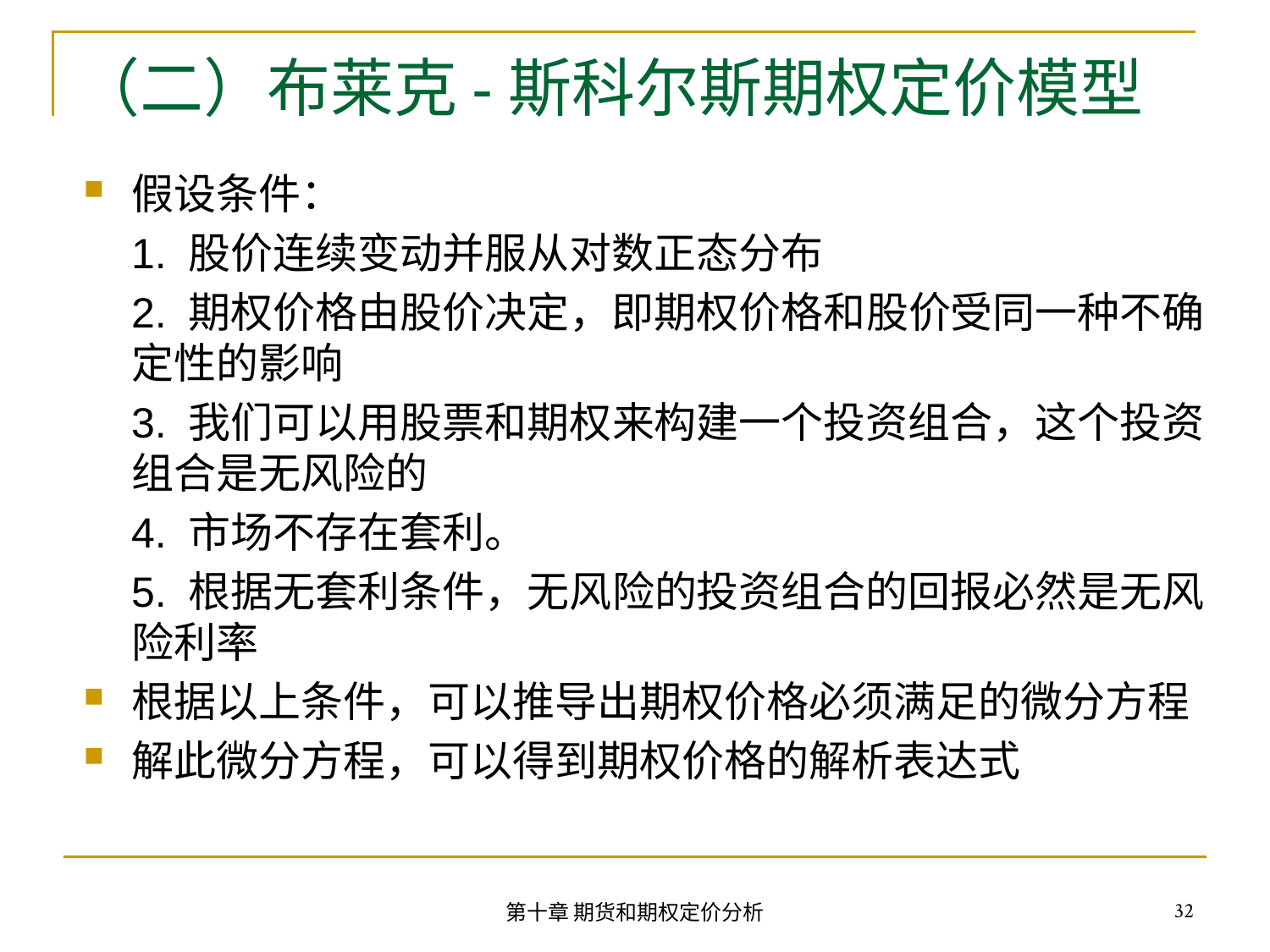

# （二）布莱克-斯科尔斯期权定价模型

假设条件：
	1. 股价连续变动并服从对数正态分布
	2. 期权价格由股价决定，即期权价格和股价受同一种不确定性的影响
	3. 我们可以用股票和期权来构建一个投资组合，这个投资组合是无风险的
	4. 市场不存在套利。
	5. 根据无套利条件，无风险的投资组合的回报必然是无风险利率
根据以上条件，可以推导出期权价格必须满足的微分方程
解此微分方程，可以得到期权价格的解析表达式
32
第十章 期货和期权定价分析